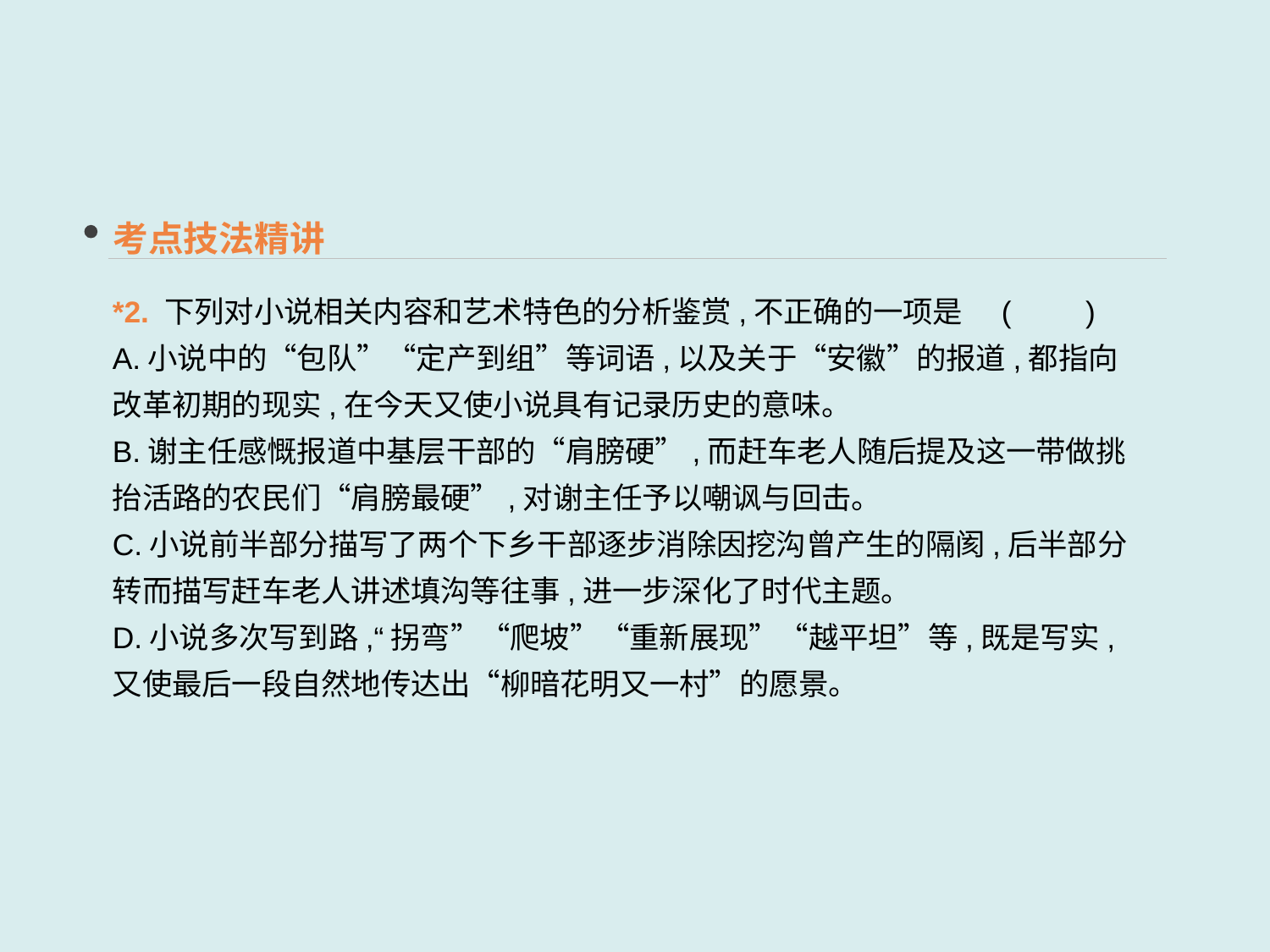

考点技法精讲

*2. 下列对小说相关内容和艺术特色的分析鉴赏,不正确的一项是	(　　)
A.小说中的“包队”“定产到组”等词语,以及关于“安徽”的报道,都指向改革初期的现实,在今天又使小说具有记录历史的意味。
B.谢主任感慨报道中基层干部的“肩膀硬”,而赶车老人随后提及这一带做挑抬活路的农民们“肩膀最硬”,对谢主任予以嘲讽与回击。
C.小说前半部分描写了两个下乡干部逐步消除因挖沟曾产生的隔阂,后半部分转而描写赶车老人讲述填沟等往事,进一步深化了时代主题。
D.小说多次写到路,“拐弯”“爬坡”“重新展现”“越平坦”等,既是写实,又使最后一段自然地传达出“柳暗花明又一村”的愿景。